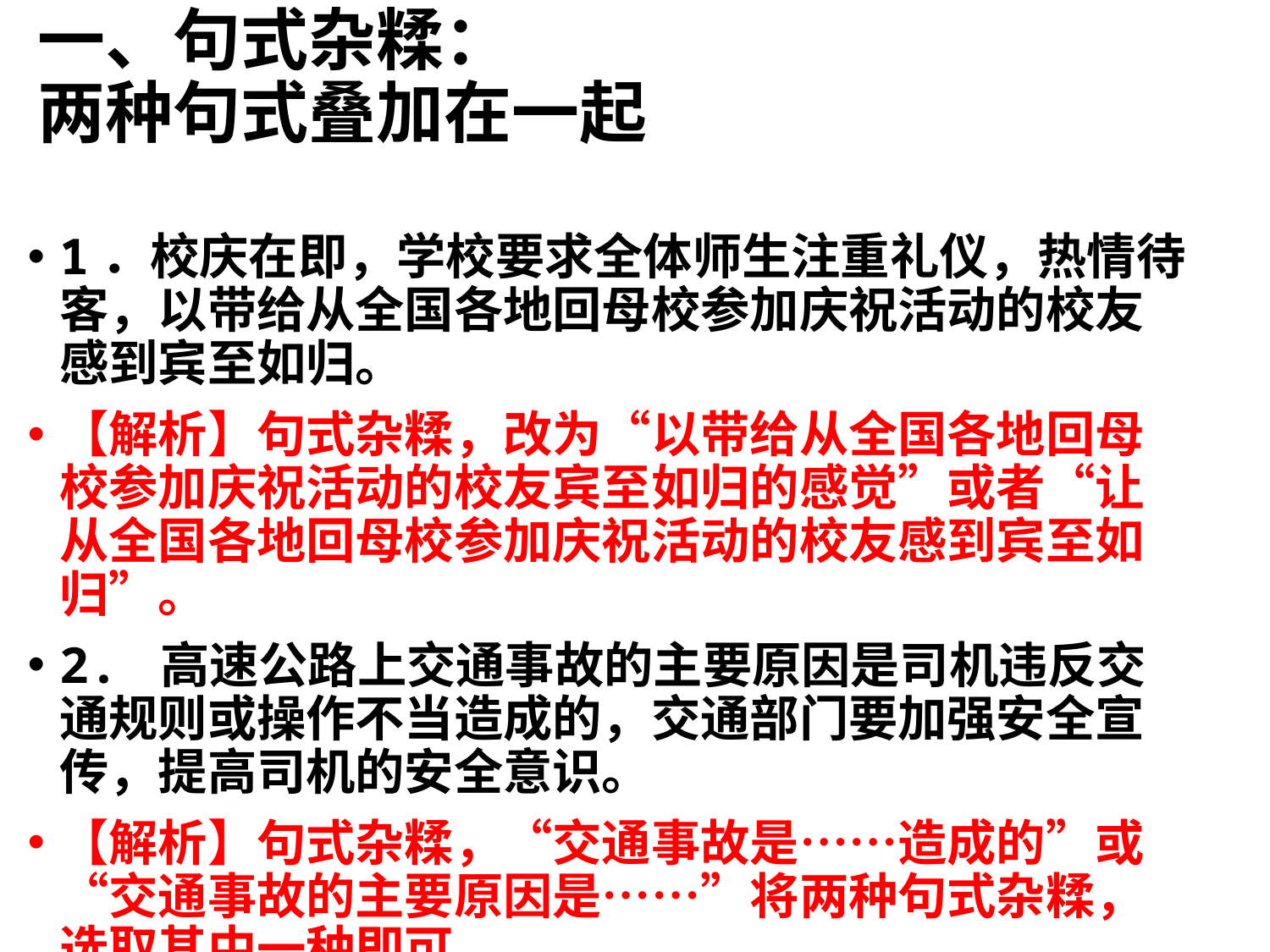

# 一、句式杂糅： 两种句式叠加在一起
1．校庆在即，学校要求全体师生注重礼仪，热情待客，以带给从全国各地回母校参加庆祝活动的校友感到宾至如归。
【解析】句式杂糅，改为“以带给从全国各地回母校参加庆祝活动的校友宾至如归的感觉”或者“让从全国各地回母校参加庆祝活动的校友感到宾至如归”。
2. 高速公路上交通事故的主要原因是司机违反交通规则或操作不当造成的，交通部门要加强安全宣传，提高司机的安全意识。
【解析】句式杂糅，“交通事故是……造成的”或“交通事故的主要原因是……”将两种句式杂糅，选取其中一种即可。